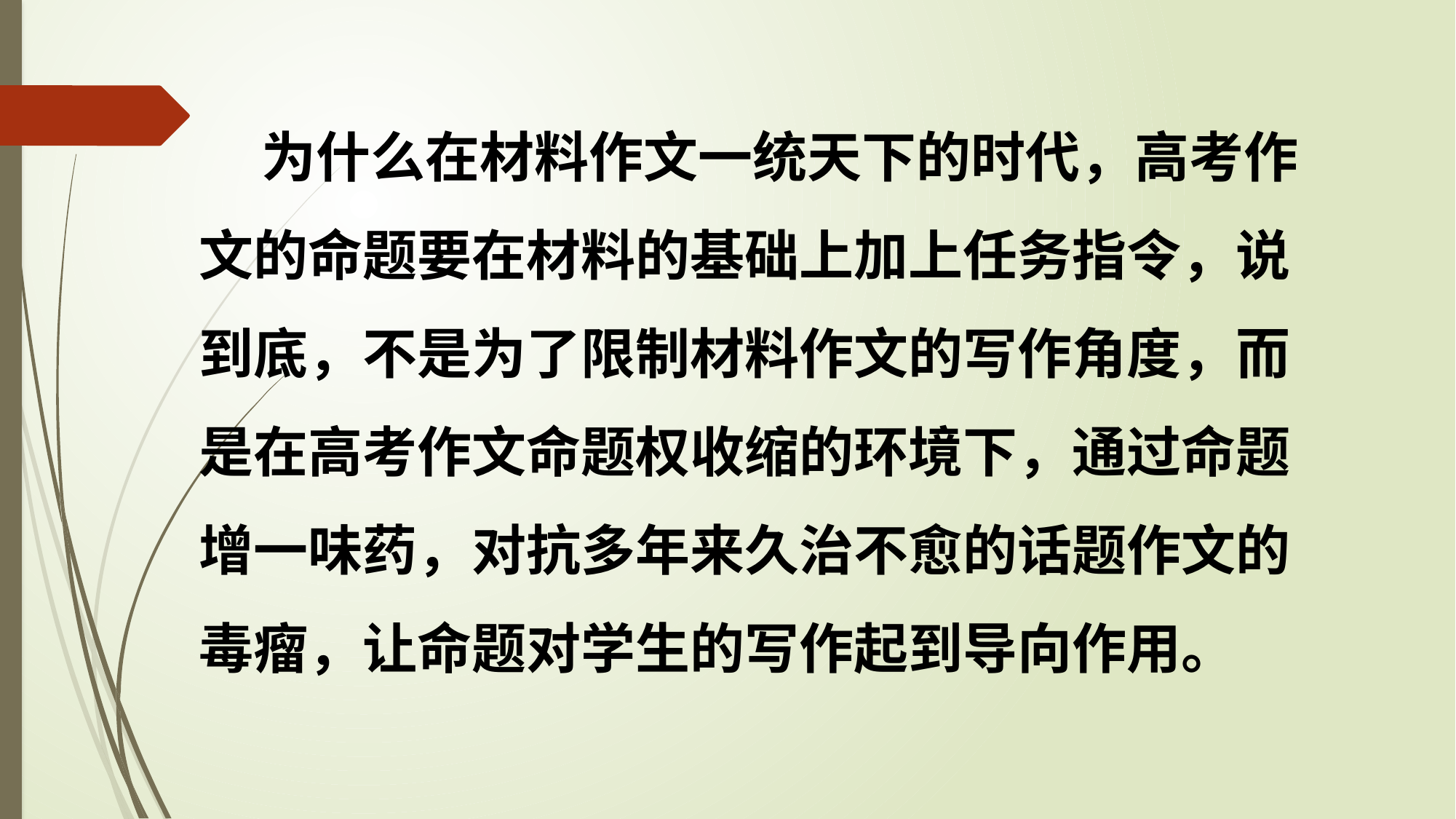

为什么在材料作文一统天下的时代，高考作文的命题要在材料的基础上加上任务指令，说到底，不是为了限制材料作文的写作角度，而是在高考作文命题权收缩的环境下，通过命题增一味药，对抗多年来久治不愈的话题作文的毒瘤，让命题对学生的写作起到导向作用。